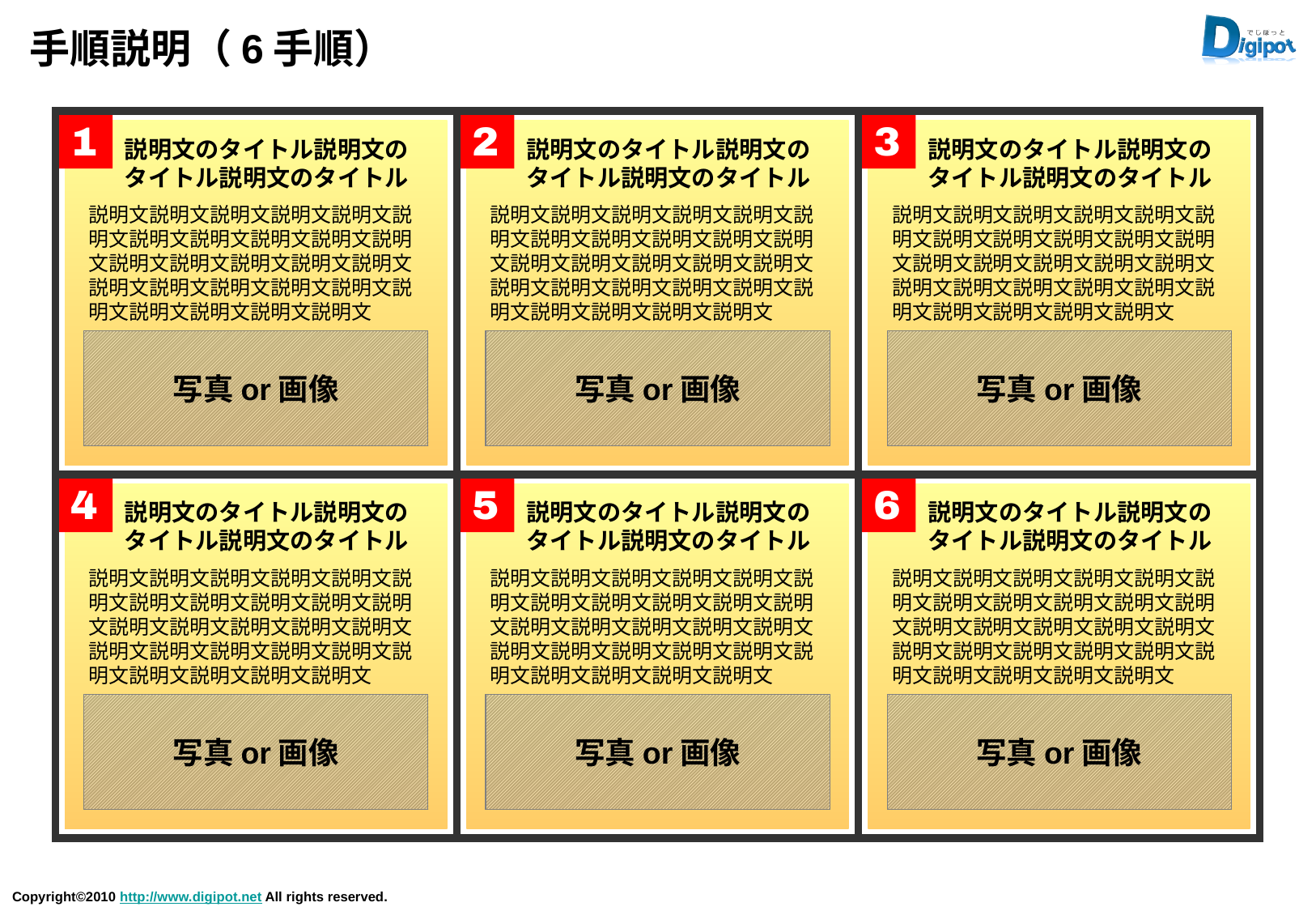

# 手順説明（6手順）
1

2

3

説明文のタイトル説明文のタイトル説明文のタイトル
説明文のタイトル説明文のタイトル説明文のタイトル
説明文のタイトル説明文のタイトル説明文のタイトル
説明文説明文説明文説明文説明文説明文説明文説明文説明文説明文説明文説明文説明文説明文説明文説明文説明文説明文説明文説明文説明文説明文説明文説明文説明文説明文
説明文説明文説明文説明文説明文説明文説明文説明文説明文説明文説明文説明文説明文説明文説明文説明文説明文説明文説明文説明文説明文説明文説明文説明文説明文説明文
説明文説明文説明文説明文説明文説明文説明文説明文説明文説明文説明文説明文説明文説明文説明文説明文説明文説明文説明文説明文説明文説明文説明文説明文説明文説明文
写真or画像
写真or画像
写真or画像
4

5

6

説明文のタイトル説明文のタイトル説明文のタイトル
説明文のタイトル説明文のタイトル説明文のタイトル
説明文のタイトル説明文のタイトル説明文のタイトル
説明文説明文説明文説明文説明文説明文説明文説明文説明文説明文説明文説明文説明文説明文説明文説明文説明文説明文説明文説明文説明文説明文説明文説明文説明文説明文
説明文説明文説明文説明文説明文説明文説明文説明文説明文説明文説明文説明文説明文説明文説明文説明文説明文説明文説明文説明文説明文説明文説明文説明文説明文説明文
説明文説明文説明文説明文説明文説明文説明文説明文説明文説明文説明文説明文説明文説明文説明文説明文説明文説明文説明文説明文説明文説明文説明文説明文説明文説明文
写真or画像
写真or画像
写真or画像